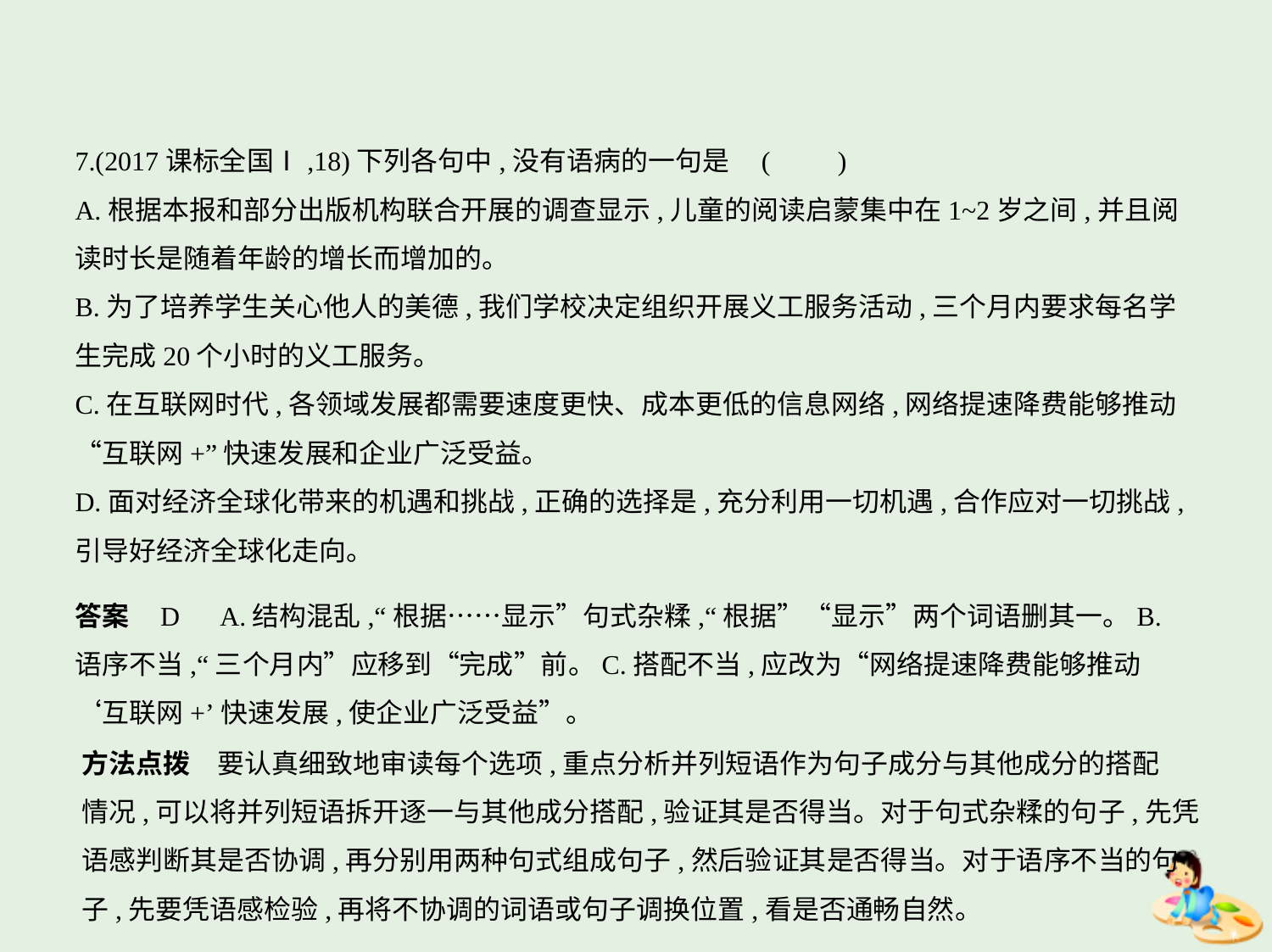

7.(2017课标全国Ⅰ,18)下列各句中,没有语病的一句是 (　　)
A.根据本报和部分出版机构联合开展的调查显示,儿童的阅读启蒙集中在1~2岁之间,并且阅
读时长是随着年龄的增长而增加的。
B.为了培养学生关心他人的美德,我们学校决定组织开展义工服务活动,三个月内要求每名学
生完成20个小时的义工服务。
C.在互联网时代,各领域发展都需要速度更快、成本更低的信息网络,网络提速降费能够推动
“互联网+”快速发展和企业广泛受益。
D.面对经济全球化带来的机遇和挑战,正确的选择是,充分利用一切机遇,合作应对一切挑战,
引导好经济全球化走向。
答案    D　A.结构混乱,“根据……显示”句式杂糅,“根据”“显示”两个词语删其一。B.
语序不当,“三个月内”应移到“完成”前。C.搭配不当,应改为“网络提速降费能够推动
‘互联网+’快速发展,使企业广泛受益”。
方法点拨　要认真细致地审读每个选项,重点分析并列短语作为句子成分与其他成分的搭配
情况,可以将并列短语拆开逐一与其他成分搭配,验证其是否得当。对于句式杂糅的句子,先凭
语感判断其是否协调,再分别用两种句式组成句子,然后验证其是否得当。对于语序不当的句
子,先要凭语感检验,再将不协调的词语或句子调换位置,看是否通畅自然。